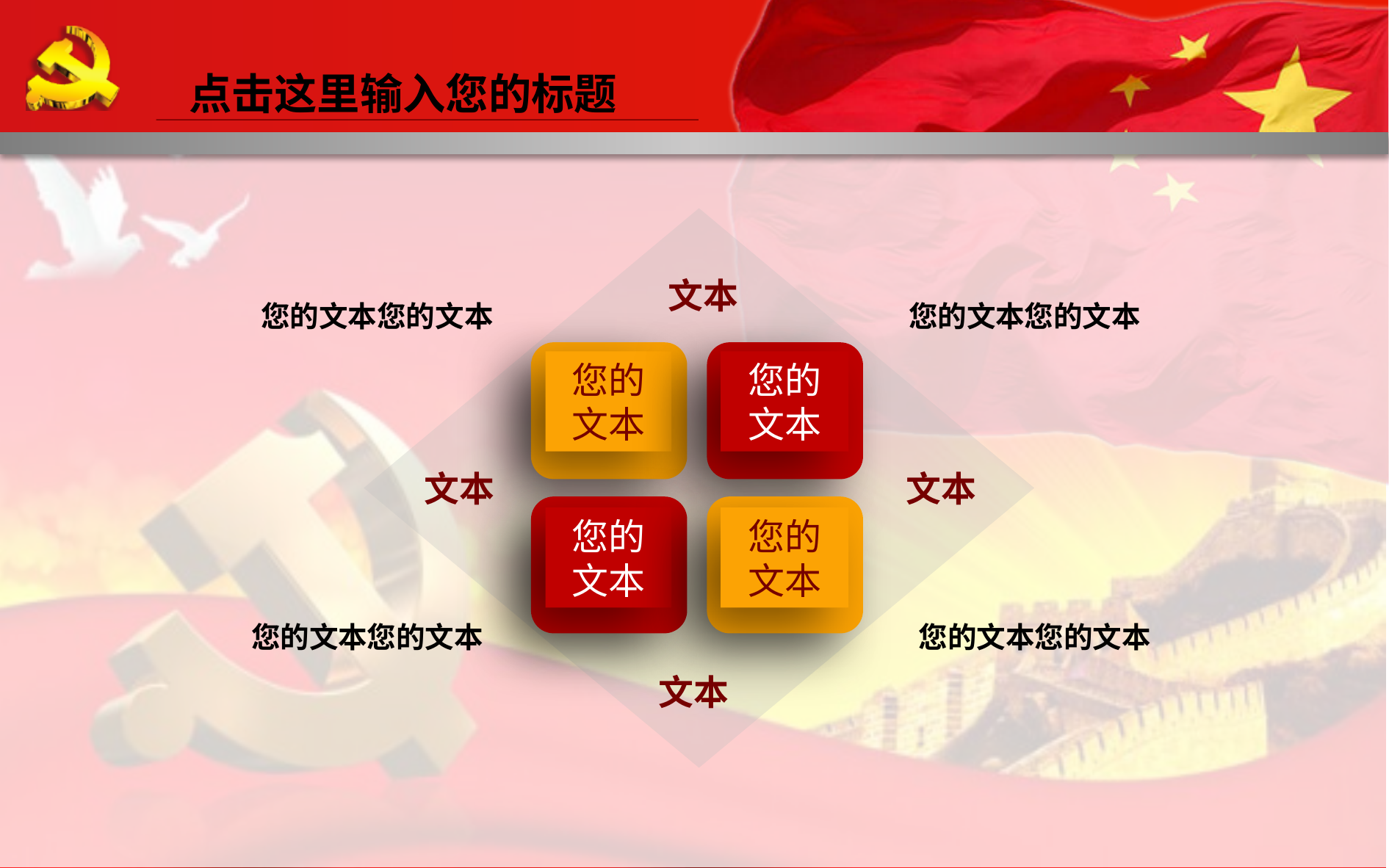

点击这里输入您的标题

文本
您的文本您的文本
您的文本您的文本

您的文本

您的文本
文本
文本

您的文本

您的文本
您的文本您的文本
您的文本您的文本
文本